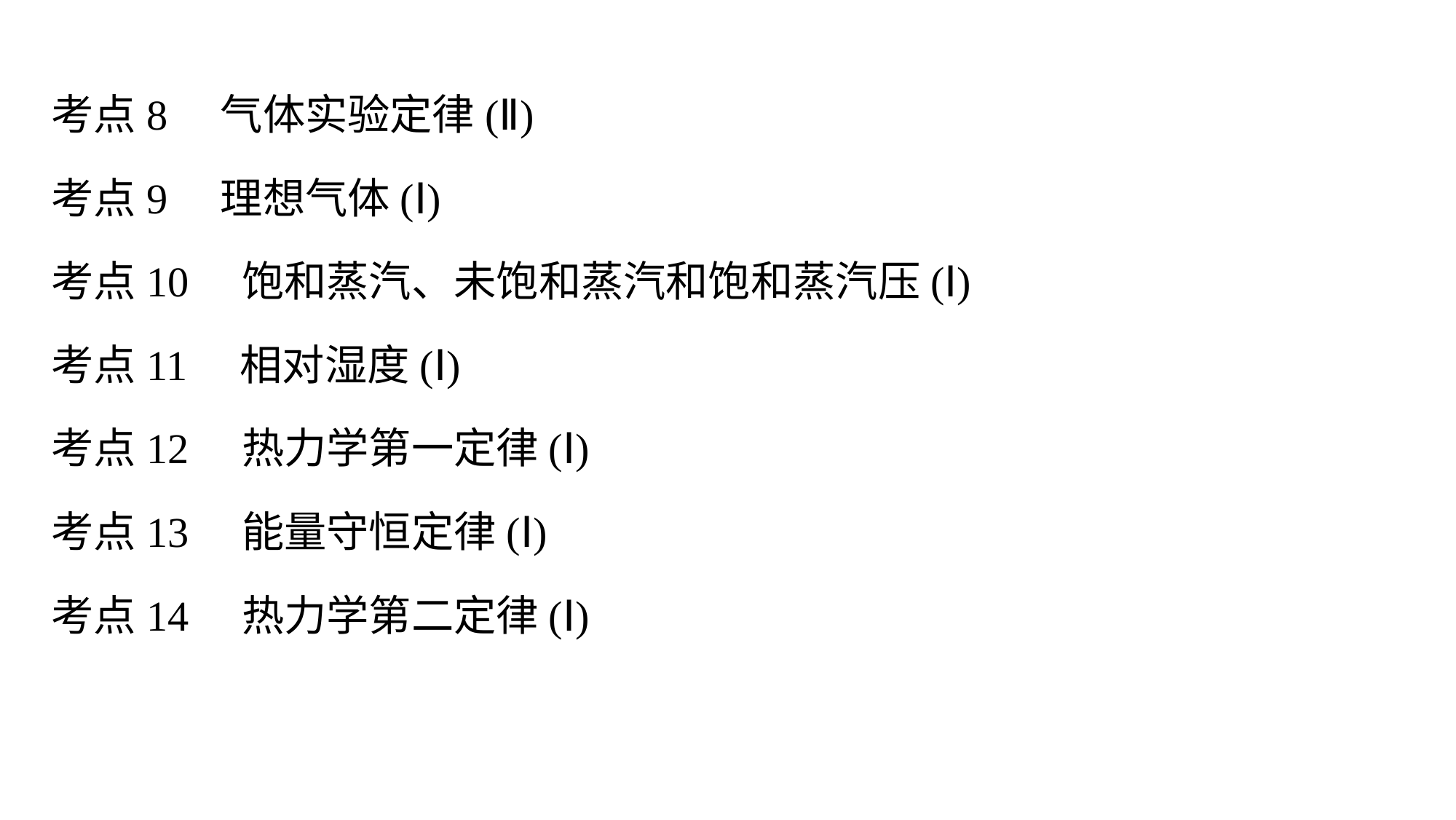

考点8　气体实验定律(Ⅱ)
考点9　理想气体(Ⅰ)
考点10　饱和蒸汽、未饱和蒸汽和饱和蒸汽压(Ⅰ)
考点11　相对湿度(Ⅰ)
考点12　热力学第一定律(Ⅰ)
考点13　能量守恒定律(Ⅰ)
考点14　热力学第二定律(Ⅰ)